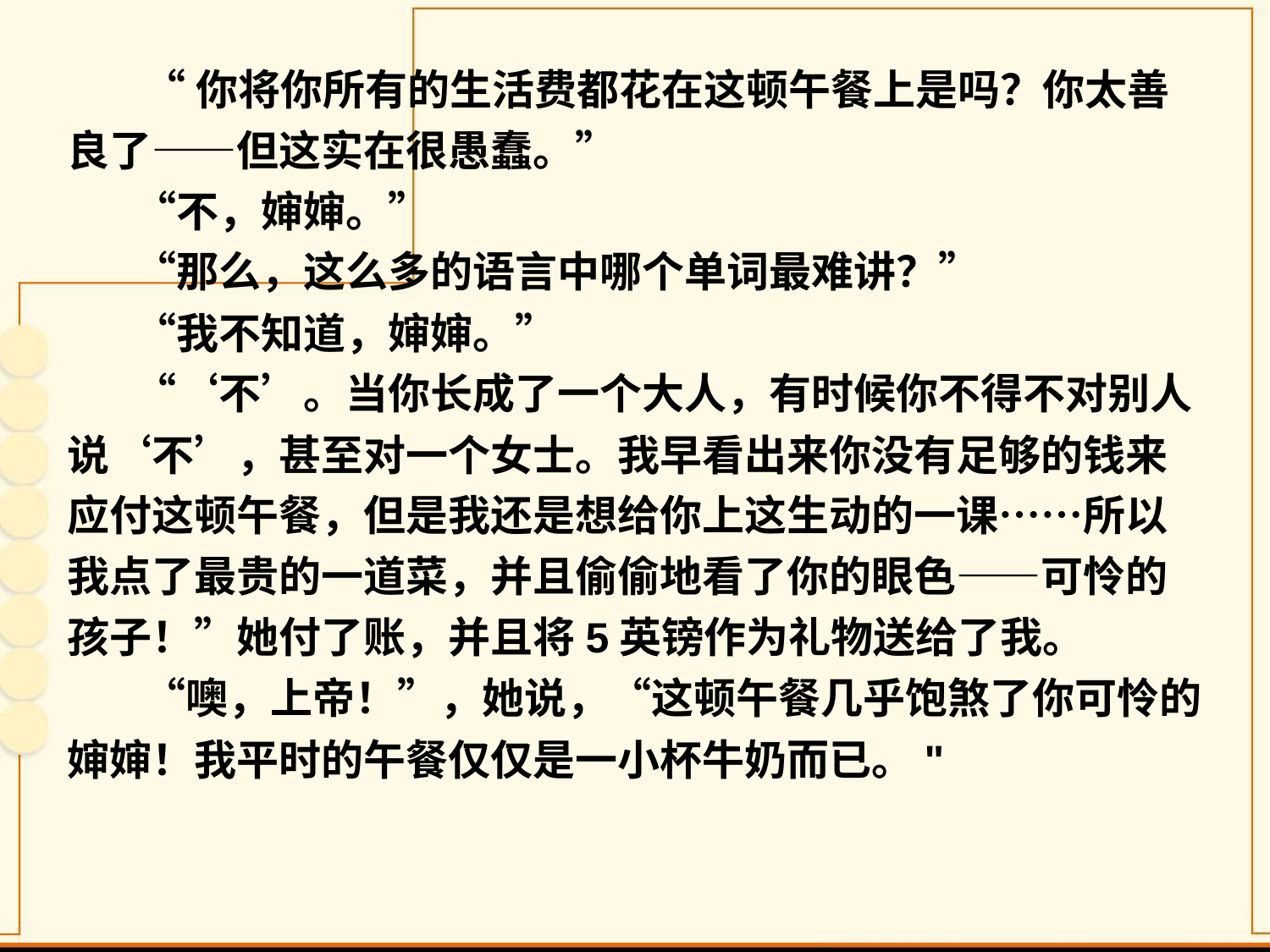

“你将你所有的生活费都花在这顿午餐上是吗？你太善良了——但这实在很愚蠢。”
       “不，婶婶。”
       “那么，这么多的语言中哪个单词最难讲？”
       “我不知道，婶婶。”
       “‘不’。当你长成了一个大人，有时候你不得不对别人说‘不’，甚至对一个女士。我早看出来你没有足够的钱来应付这顿午餐，但是我还是想给你上这生动的一课……所以我点了最贵的一道菜，并且偷偷地看了你的眼色——可怜的孩子！”她付了账，并且将5英镑作为礼物送给了我。
        “噢，上帝！”，她说，“这顿午餐几乎饱煞了你可怜的婶婶！我平时的午餐仅仅是一小杯牛奶而已。"